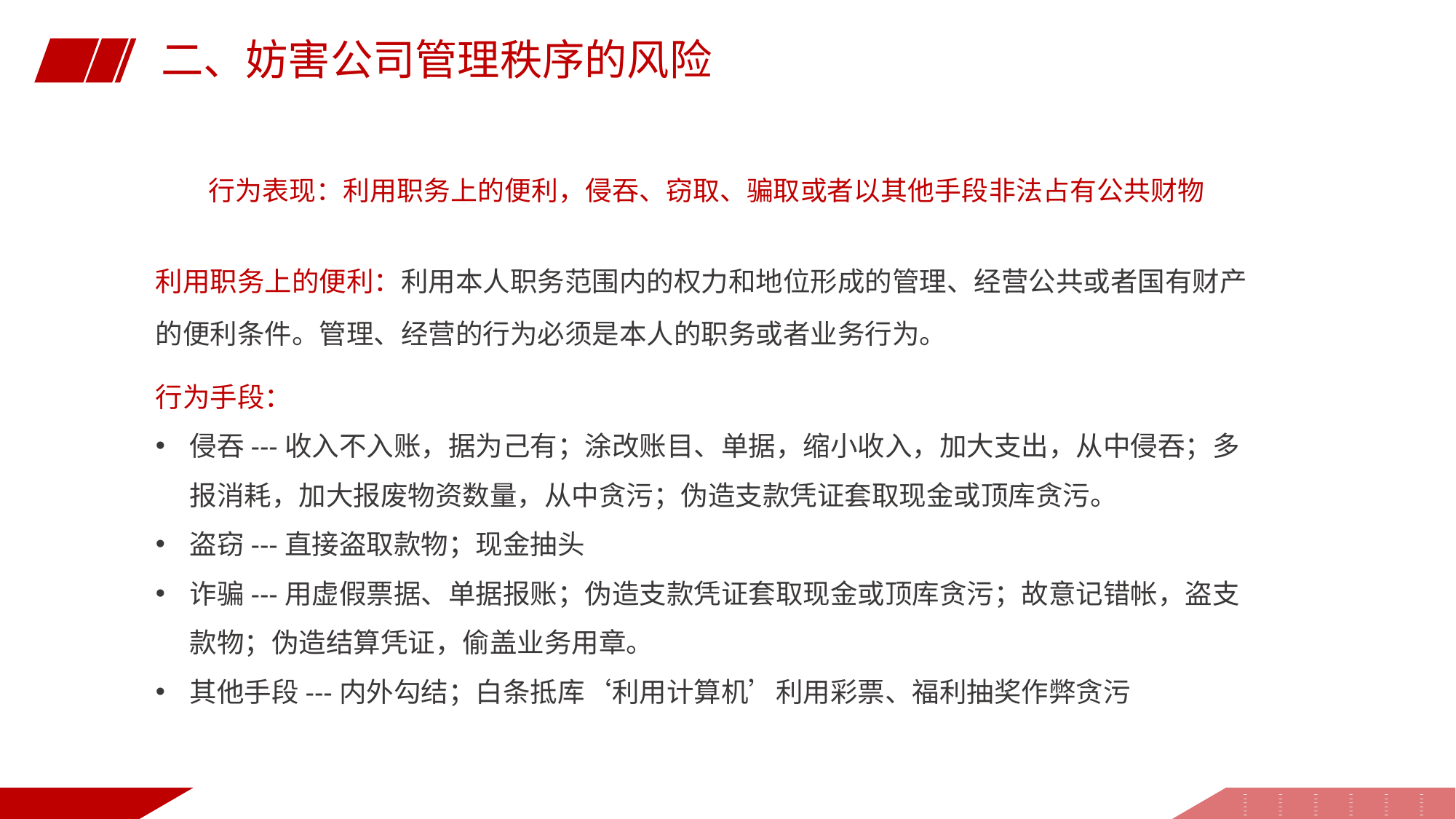

二、妨害公司管理秩序的风险
行为表现：利用职务上的便利，侵吞、窃取、骗取或者以其他手段非法占有公共财物
利用职务上的便利：利用本人职务范围内的权力和地位形成的管理、经营公共或者国有财产的便利条件。管理、经营的行为必须是本人的职务或者业务行为。
行为手段：
侵吞---收入不入账，据为己有；涂改账目、单据，缩小收入，加大支出，从中侵吞；多报消耗，加大报废物资数量，从中贪污；伪造支款凭证套取现金或顶库贪污。
盗窃---直接盗取款物；现金抽头
诈骗---用虚假票据、单据报账；伪造支款凭证套取现金或顶库贪污；故意记错帐，盗支款物；伪造结算凭证，偷盖业务用章。
其他手段---内外勾结；白条抵库‘利用计算机’利用彩票、福利抽奖作弊贪污